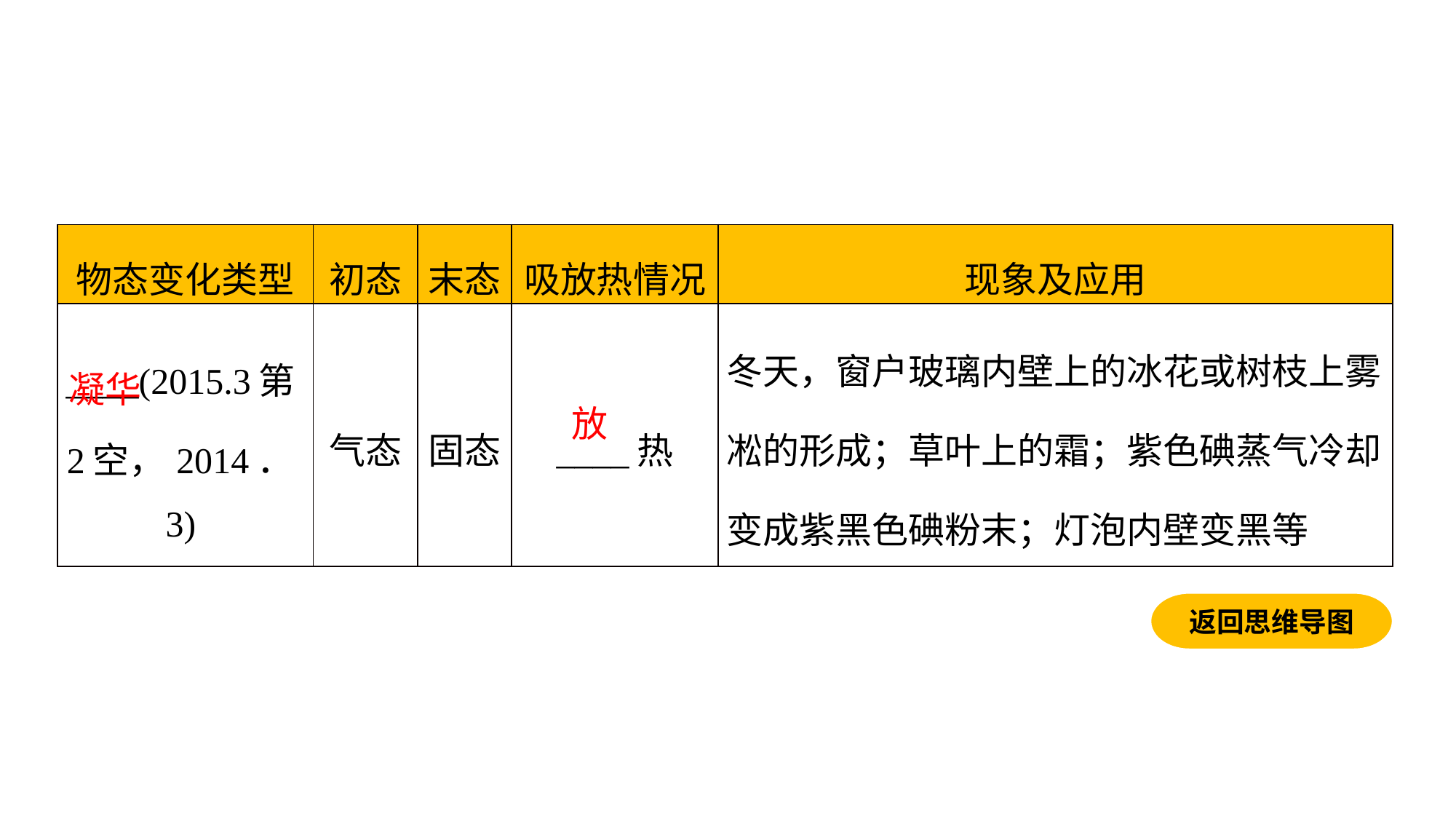

| 物态变化类型 | 初态 | 末态 | 吸放热情况 | 现象及应用 |
| --- | --- | --- | --- | --- |
| \_\_\_\_(2015.3第2空，2014．3) | 气态 | 固态 | \_\_\_\_热 | 冬天，窗户玻璃内壁上的冰花或树枝上雾凇的形成；草叶上的霜；紫色碘蒸气冷却变成紫黑色碘粉末；灯泡内壁变黑等 |
凝华
放
返回思维导图